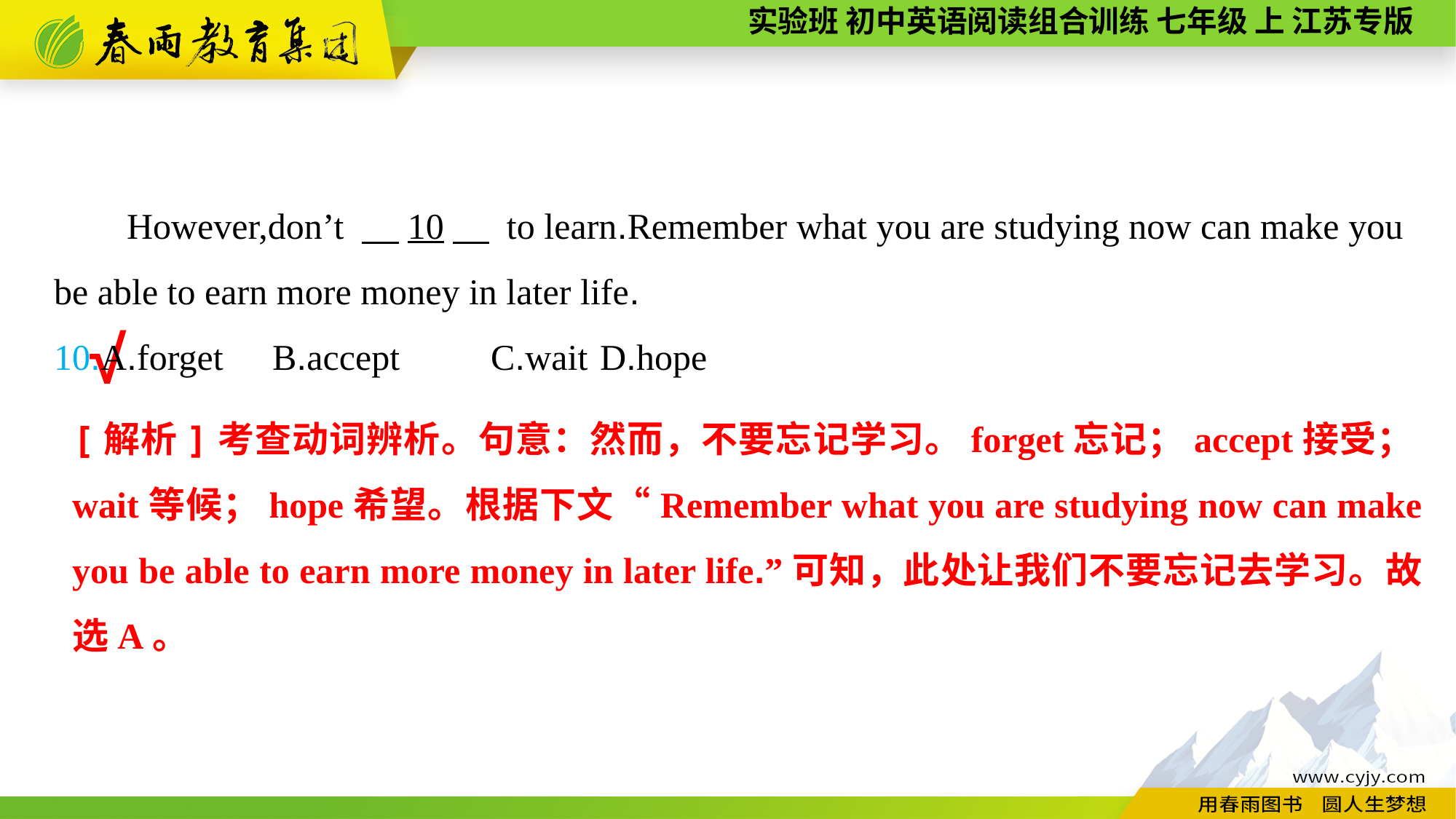

However,don’t 　10　 to learn.Remember what you are studying now can make you be able to earn more money in later life.
10.A.forget	B.accept	C.wait	D.hope
√
[解析]考查动词辨析。句意：然而，不要忘记学习。forget忘记；accept接受；wait等候；hope希望。根据下文“Remember what you are studying now can make you be able to earn more money in later life.”可知，此处让我们不要忘记去学习。故选A。